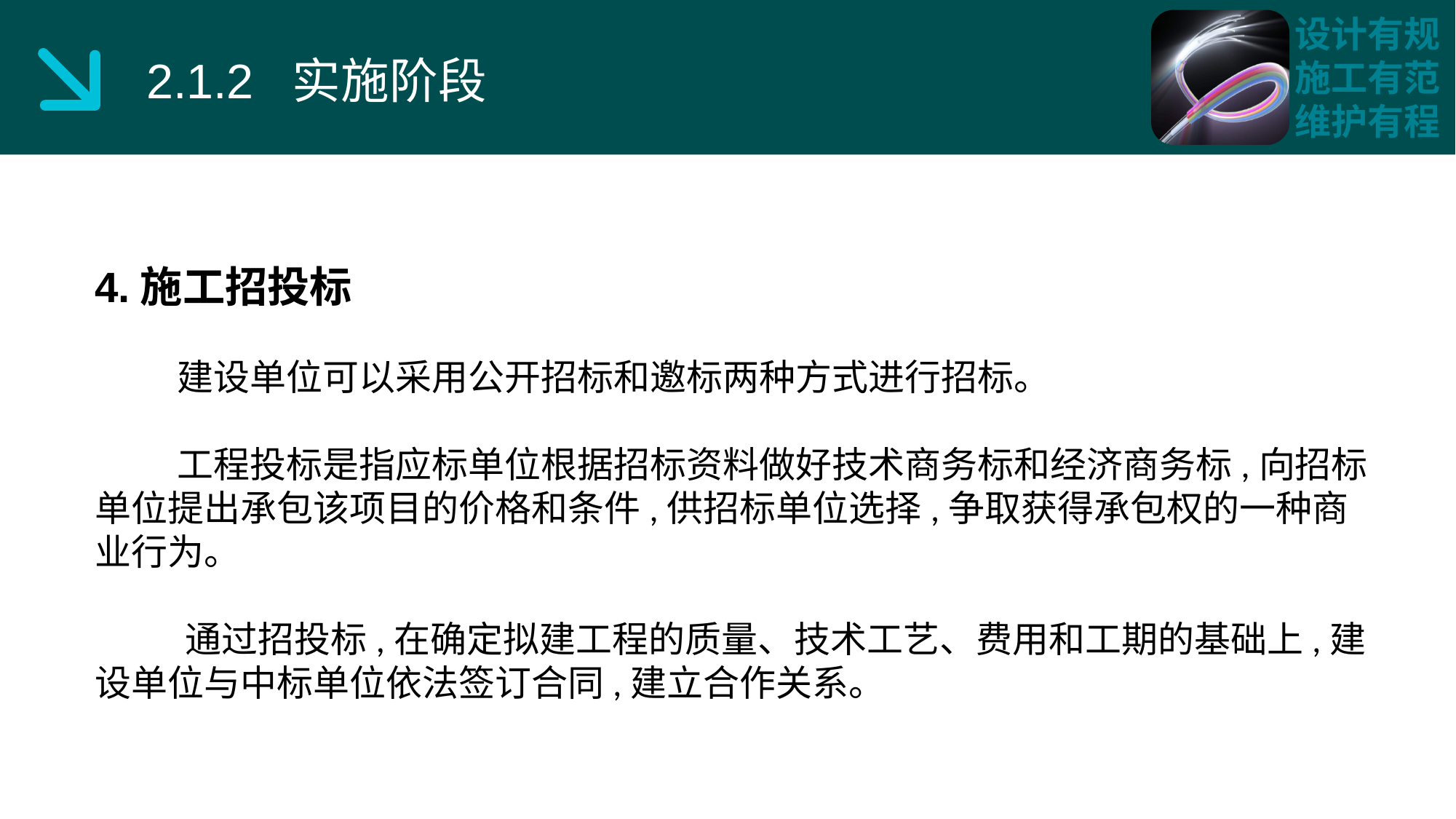

2.1.2  实施阶段

4.施工招投标

         建设单位可以采用公开招标和邀标两种方式进行招标。

         工程投标是指应标单位根据招标资料做好技术商务标和经济商务标,向招标单位提出承包该项目的价格和条件,供招标单位选择,争取获得承包权的一种商业行为。

          通过招投标,在确定拟建工程的质量、技术工艺、费用和工期的基础上,建设单位与中标单位依法签订合同,建立合作关系。